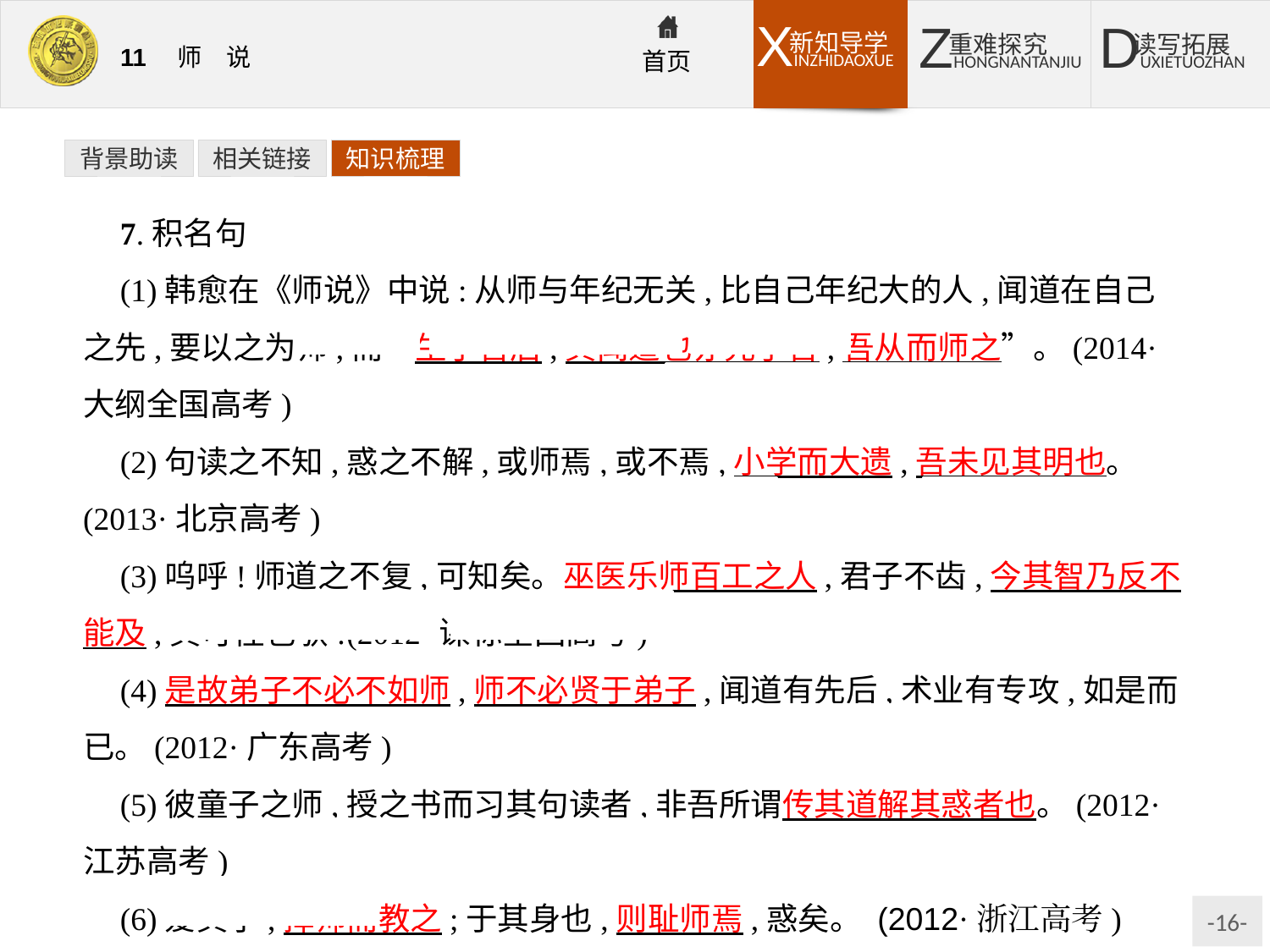

背景助读
相关链接
知识梳理
7.积名句
(1)韩愈在《师说》中说:从师与年纪无关,比自己年纪大的人,闻道在自己之先,要以之为师,而“生乎吾后,其闻道也亦先乎吾,吾从而师之”。(2014·大纲全国高考)
(2)句读之不知,惑之不解,或师焉,或不焉,小学而大遗,吾未见其明也。(2013·北京高考)
(3)呜呼!师道之不复,可知矣。巫医乐师百工之人,君子不齿,今其智乃反不能及,其可怪也欤!(2012·课标全国高考)
(4)是故弟子不必不如师,师不必贤于弟子,闻道有先后,术业有专攻,如是而已。(2012·广东高考)
(5)彼童子之师,授之书而习其句读者,非吾所谓传其道解其惑者也。(2012·江苏高考)
(6)爱其子,择师而教之;于其身也,则耻师焉,惑矣。 (2012·浙江高考)
(7)人非生而知之者,孰能无惑?(2012·福建高考)